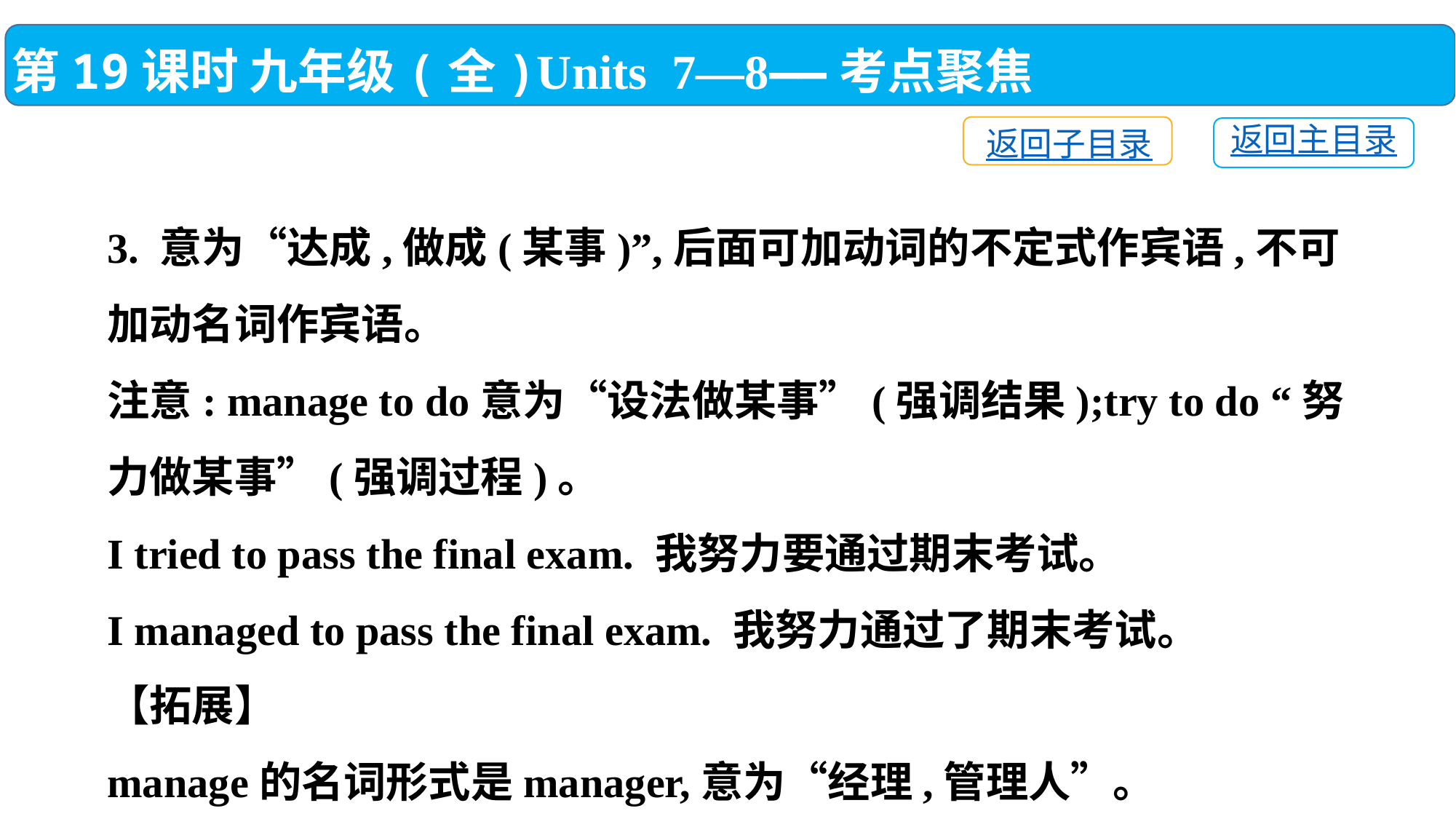

第19课时 九年级(全)Units  7—8——考点聚焦

返回子目录
返回主目录
3. 意为“达成,做成(某事)”,后面可加动词的不定式作宾语,不可加动名词作宾语。
注意: manage to do意为“设法做某事”(强调结果);try to do “努力做某事”(强调过程)。
I tried to pass the final exam. 我努力要通过期末考试。
I managed to pass the final exam. 我努力通过了期末考试。
【拓展】
manage的名词形式是manager,意为“经理,管理人”。